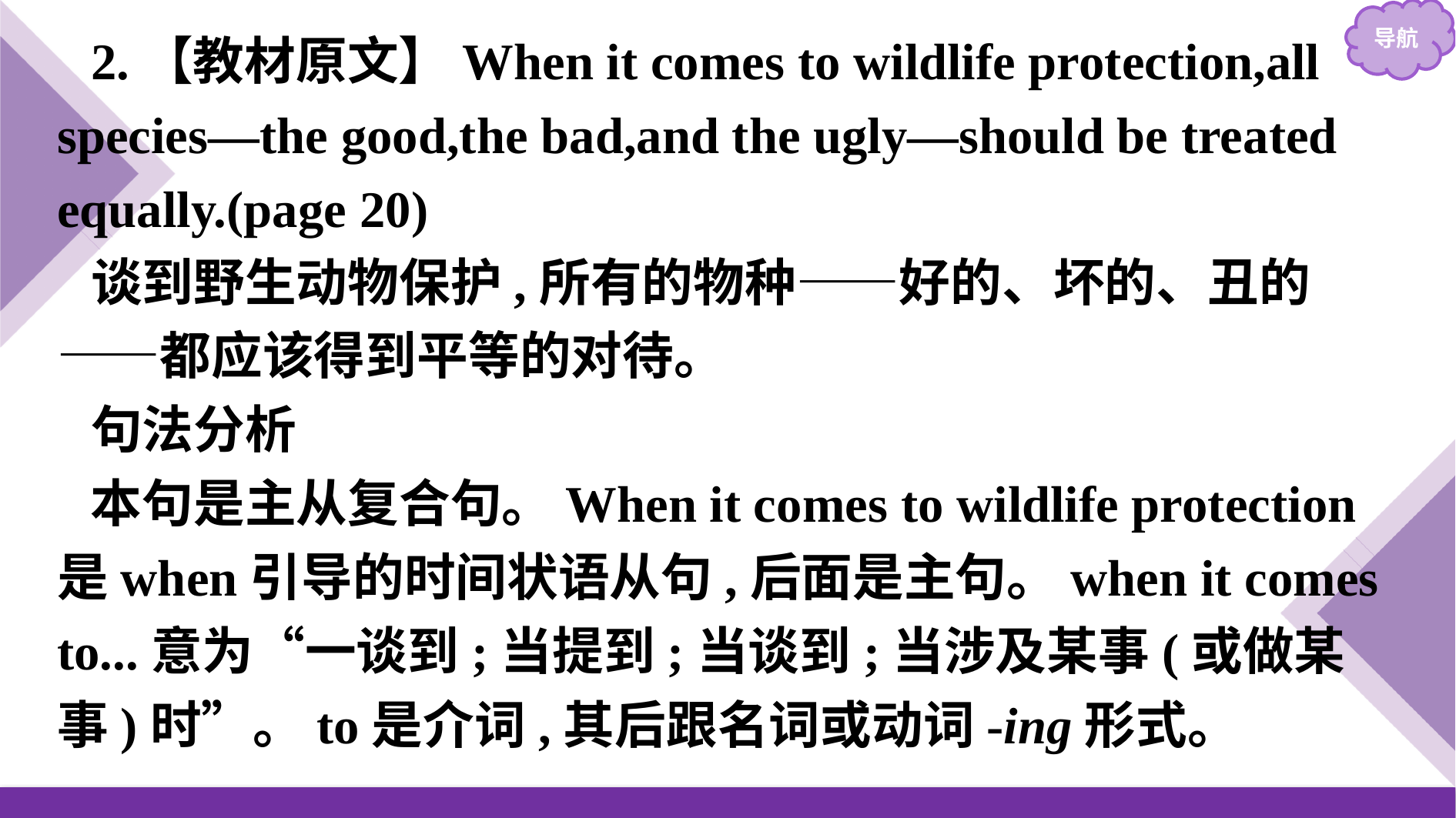

2.【教材原文】When it comes to wildlife protection,all species—the good,the bad,and the ugly—should be treated equally.(page 20)
谈到野生动物保护,所有的物种——好的、坏的、丑的——都应该得到平等的对待。
句法分析
本句是主从复合句。When it comes to wildlife protection是when引导的时间状语从句,后面是主句。when it comes to...意为“一谈到;当提到;当谈到;当涉及某事(或做某事)时”。to是介词,其后跟名词或动词-ing形式。